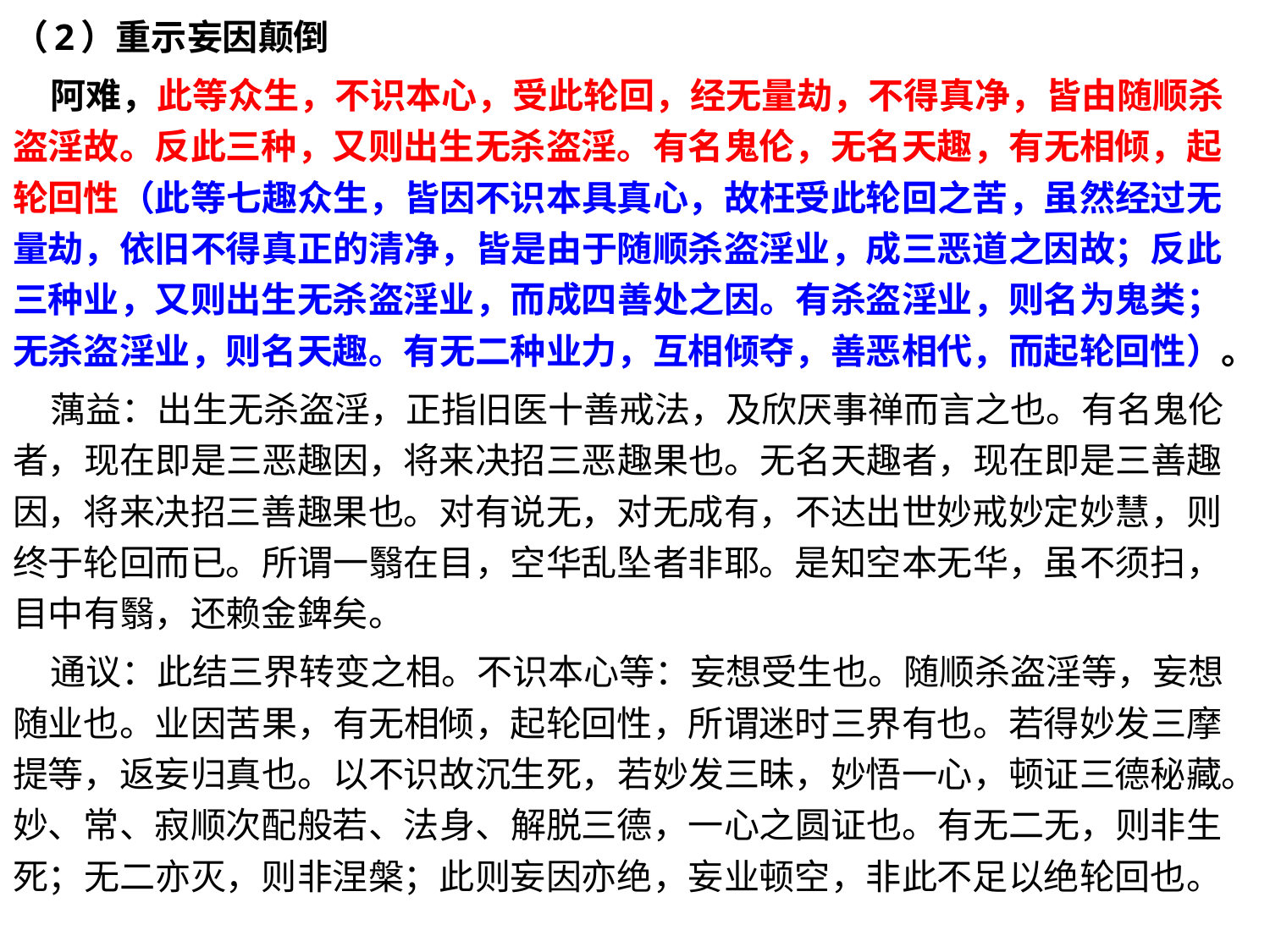

（2）重示妄因颠倒
    阿难，此等众生，不识本心，受此轮回，经无量劫，不得真净，皆由随顺杀盗淫故。反此三种，又则出生无杀盗淫。有名鬼伦，无名天趣，有无相倾，起轮回性（此等七趣众生，皆因不识本具真心，故枉受此轮回之苦，虽然经过无量劫，依旧不得真正的清净，皆是由于随顺杀盗淫业，成三恶道之因故；反此三种业，又则出生无杀盗淫业，而成四善处之因。有杀盗淫业，则名为鬼类；无杀盗淫业，则名天趣。有无二种业力，互相倾夺，善恶相代，而起轮回性）。
    蕅益：出生无杀盗淫，正指旧医十善戒法，及欣厌事禅而言之也。有名鬼伦者，现在即是三恶趣因，将来决招三恶趣果也。无名天趣者，现在即是三善趣因，将来决招三善趣果也。对有说无，对无成有，不达出世妙戒妙定妙慧，则终于轮回而已。所谓一翳在目，空华乱坠者非耶。是知空本无华，虽不须扫，目中有翳，还赖金錍矣。
    通议：此结三界转变之相。不识本心等：妄想受生也。随顺杀盗淫等，妄想随业也。业因苦果，有无相倾，起轮回性，所谓迷时三界有也。若得妙发三摩提等，返妄归真也。以不识故沉生死，若妙发三昧，妙悟一心，顿证三德秘藏。妙、常、寂顺次配般若、法身、解脱三德，一心之圆证也。有无二无，则非生死；无二亦灭，则非涅槃；此则妄因亦绝，妄业顿空，非此不足以绝轮回也。